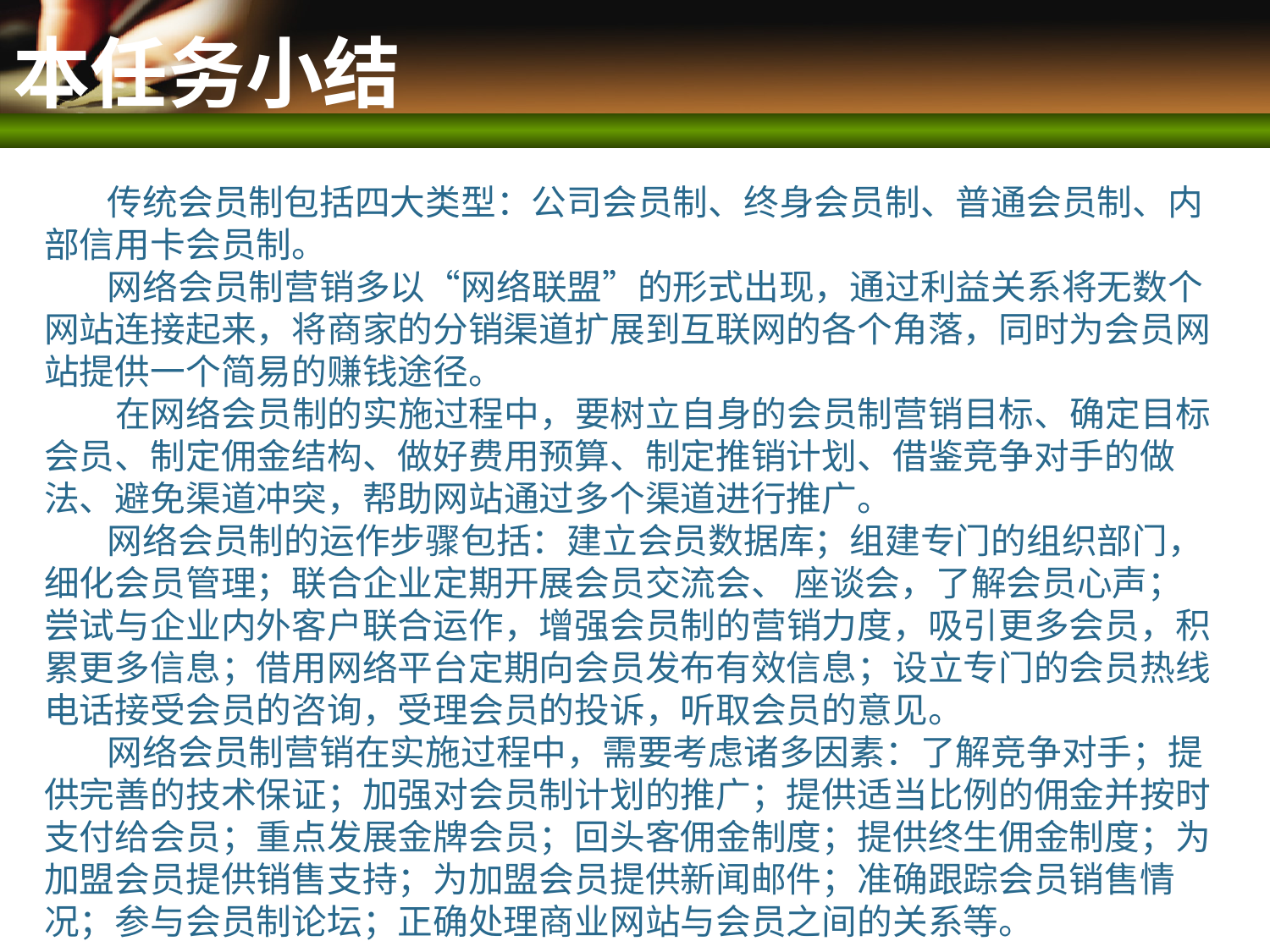

# 本任务小结
       传统会员制包括四大类型：公司会员制、终身会员制、普通会员制、内部信用卡会员制。
       网络会员制营销多以“网络联盟”的形式出现，通过利益关系将无数个网站连接起来，将商家的分销渠道扩展到互联网的各个角落，同时为会员网站提供一个简易的赚钱途径。
        在网络会员制的实施过程中，要树立自身的会员制营销目标、确定目标会员、制定佣金结构、做好费用预算、制定推销计划、借鉴竞争对手的做法、避免渠道冲突，帮助网站通过多个渠道进行推广。
       网络会员制的运作步骤包括：建立会员数据库；组建专门的组织部门，细化会员管理；联合企业定期开展会员交流会、 座谈会，了解会员心声；尝试与企业内外客户联合运作，增强会员制的营销力度，吸引更多会员，积累更多信息；借用网络平台定期向会员发布有效信息；设立专门的会员热线电话接受会员的咨询，受理会员的投诉，听取会员的意见。
       网络会员制营销在实施过程中，需要考虑诸多因素：了解竞争对手；提供完善的技术保证；加强对会员制计划的推广；提供适当比例的佣金并按时支付给会员；重点发展金牌会员；回头客佣金制度；提供终生佣金制度；为加盟会员提供销售支持；为加盟会员提供新闻邮件；准确跟踪会员销售情况；参与会员制论坛；正确处理商业网站与会员之间的关系等。